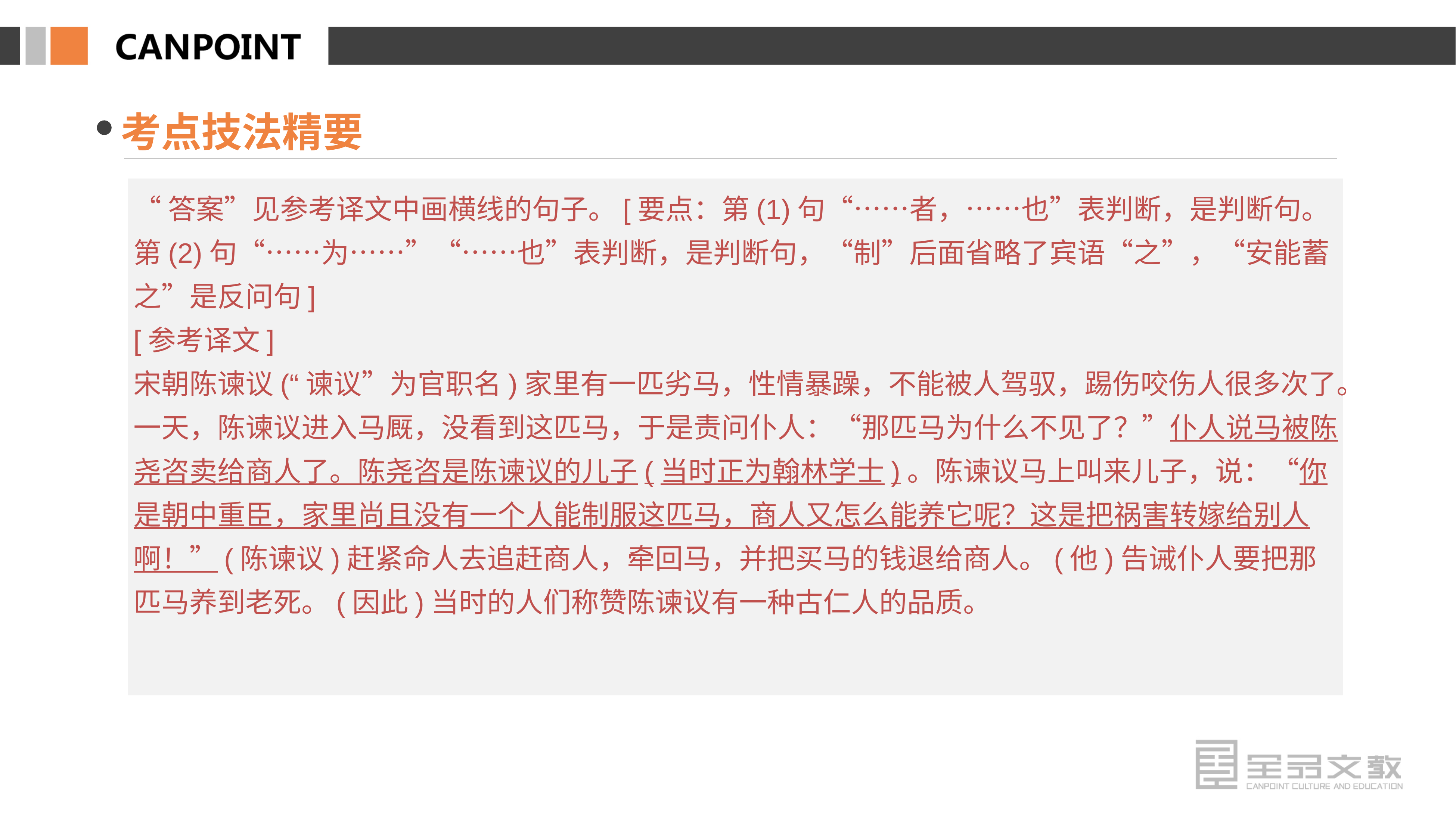

考点技法精要

“答案”见参考译文中画横线的句子。[要点：第(1)句“……者，……也”表判断，是判断句。第(2)句“……为……”“……也”表判断，是判断句，“制”后面省略了宾语“之”，“安能蓄之”是反问句]
[参考译文]
宋朝陈谏议(“谏议”为官职名)家里有一匹劣马，性情暴躁，不能被人驾驭，踢伤咬伤人很多次了。一天，陈谏议进入马厩，没看到这匹马，于是责问仆人：“那匹马为什么不见了？”仆人说马被陈尧咨卖给商人了。陈尧咨是陈谏议的儿子(当时正为翰林学士)。陈谏议马上叫来儿子，说：“你是朝中重臣，家里尚且没有一个人能制服这匹马，商人又怎么能养它呢？这是把祸害转嫁给别人啊！”(陈谏议)赶紧命人去追赶商人，牵回马，并把买马的钱退给商人。(他)告诫仆人要把那匹马养到老死。(因此)当时的人们称赞陈谏议有一种古仁人的品质。